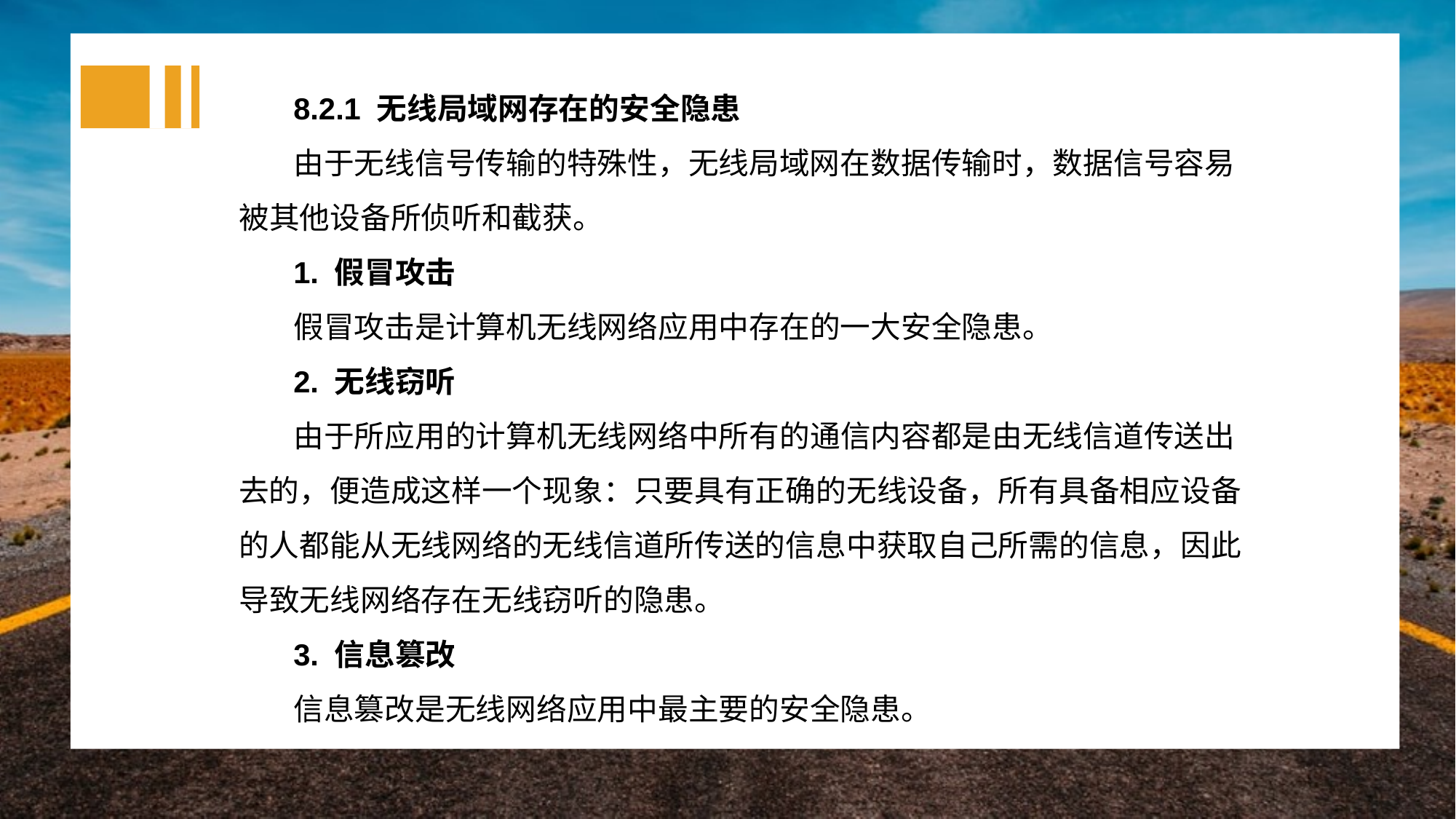

8.2.1 无线局域网存在的安全隐患
由于无线信号传输的特殊性，无线局域网在数据传输时，数据信号容易被其他设备所侦听和截获。
1. 假冒攻击
假冒攻击是计算机无线网络应用中存在的一大安全隐患。
2. 无线窃听
由于所应用的计算机无线网络中所有的通信内容都是由无线信道传送出去的，便造成这样一个现象：只要具有正确的无线设备，所有具备相应设备的人都能从无线网络的无线信道所传送的信息中获取自己所需的信息，因此导致无线网络存在无线窃听的隐患。
3. 信息篡改
信息篡改是无线网络应用中最主要的安全隐患。